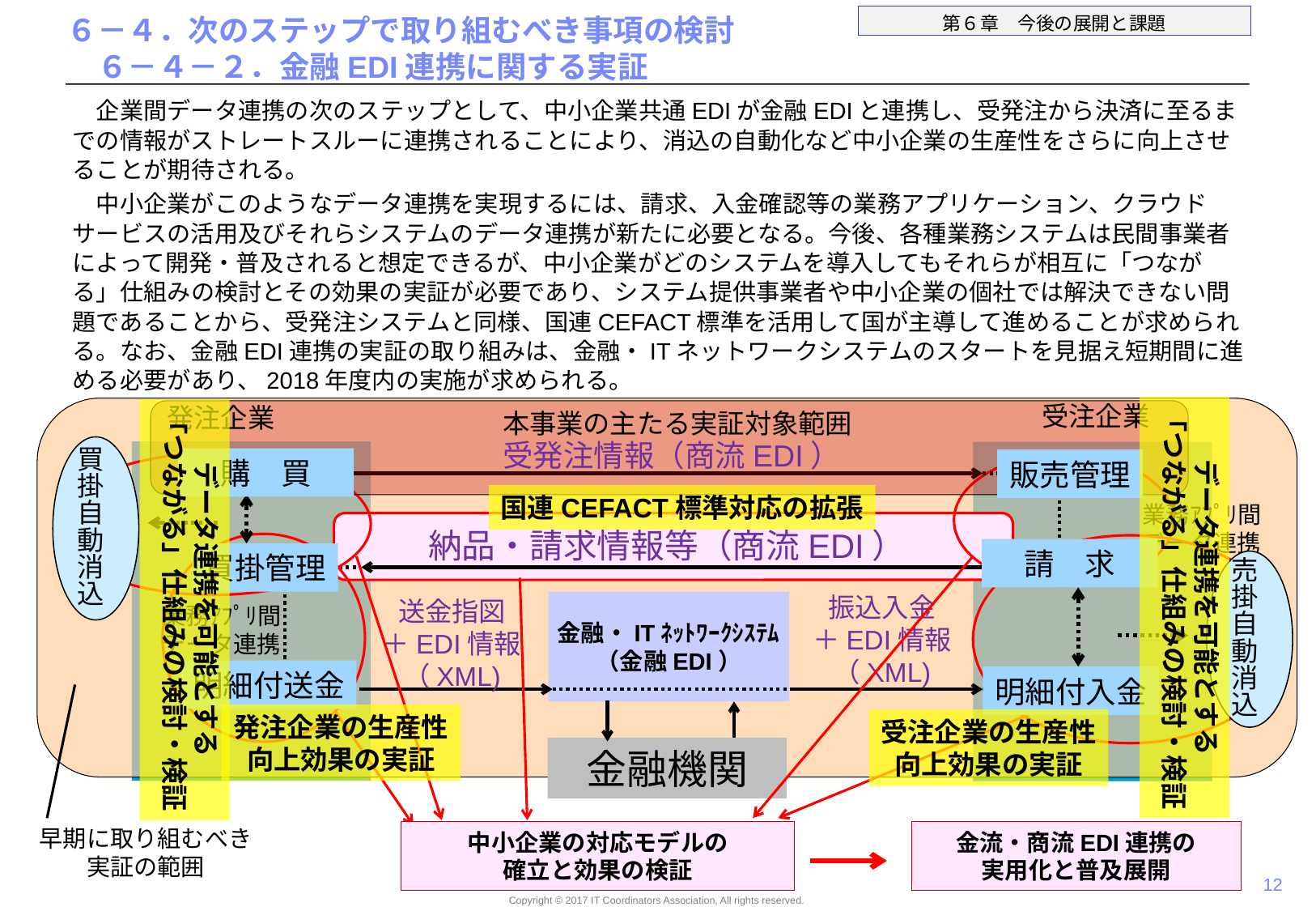

# ６－４．次のステップで取り組むべき事項の検討 　６－４－２．金融EDI連携に関する実証
　企業間データ連携の次のステップとして、中小企業共通EDIが金融EDIと連携し、受発注から決済に至るまでの情報がストレートスルーに連携されることにより、消込の自動化など中小企業の生産性をさらに向上させることが期待される。
　中小企業がこのようなデータ連携を実現するには、請求、入金確認等の業務アプリケーション、クラウドサービスの活用及びそれらシステムのデータ連携が新たに必要となる。今後、各種業務システムは民間事業者によって開発・普及されると想定できるが、中小企業がどのシステムを導入してもそれらが相互に「つながる」仕組みの検討とその効果の実証が必要であり、システム提供事業者や中小企業の個社では解決できない問題であることから、受発注システムと同様、国連CEFACT標準を活用して国が主導して進めることが求められる。なお、金融EDI連携の実証の取り組みは、金融・ITネットワークシステムのスタートを見据え短期間に進める必要があり、2018年度内の実施が求められる。
受注企業
発注企業
データ連携を可能とする
「つながる」仕組みの検討・検証

データ連携を可能とする
「つながる」仕組みの検討・検証

本事業の主たる実証対象範囲
受発注情報（商流EDI）
買
掛
自
動
消
込

　購　買
販売管理

国連CEFACT標準対応の拡張
業務ｱﾌﾟﾘ間
データ連携

納品・請求情報等（商流EDI）

　請　求
買掛管理
売
掛
自
動
消
込
業務ｱﾌﾟﾘ間
データ連携
送金指図
＋EDI情報
（XML)
振込入金
＋EDI情報
（XML)
金融・ITﾈｯﾄﾜｰｸｼｽﾃﾑ
（金融EDI）
明細付送金
明細付入金
発注企業の生産性
向上効果の実証
受注企業の生産性
向上効果の実証
金融機関
早期に取り組むべき
実証の範囲
中小企業の対応モデルの
確立と効果の検証
金流・商流EDI連携の
実用化と普及展開
12